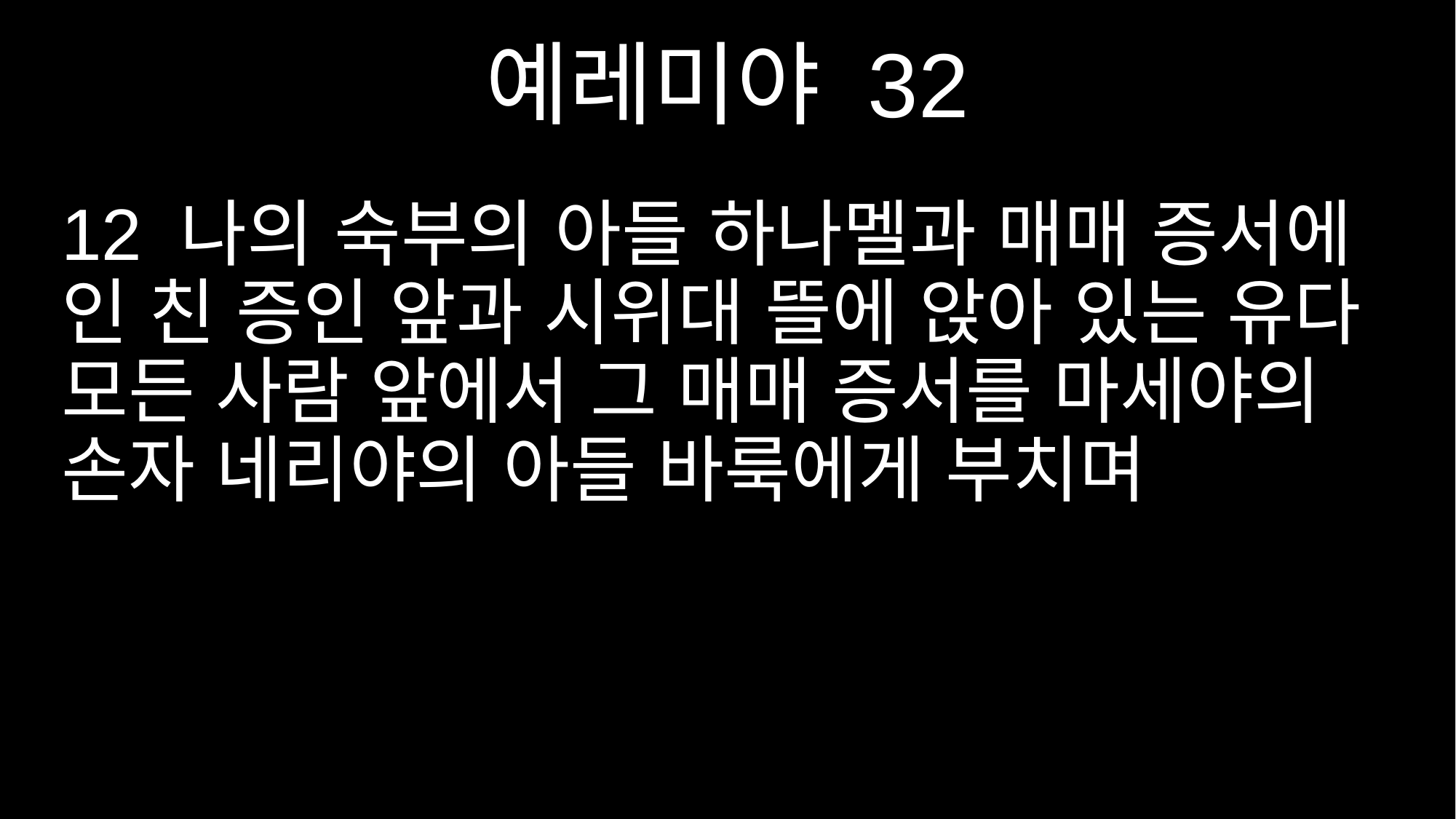

예레미야 32
12 나의 숙부의 아들 하나멜과 매매 증서에 인 친 증인 앞과 시위대 뜰에 앉아 있는 유다 모든 사람 앞에서 그 매매 증서를 마세야의 손자 네리야의 아들 바룩에게 부치며